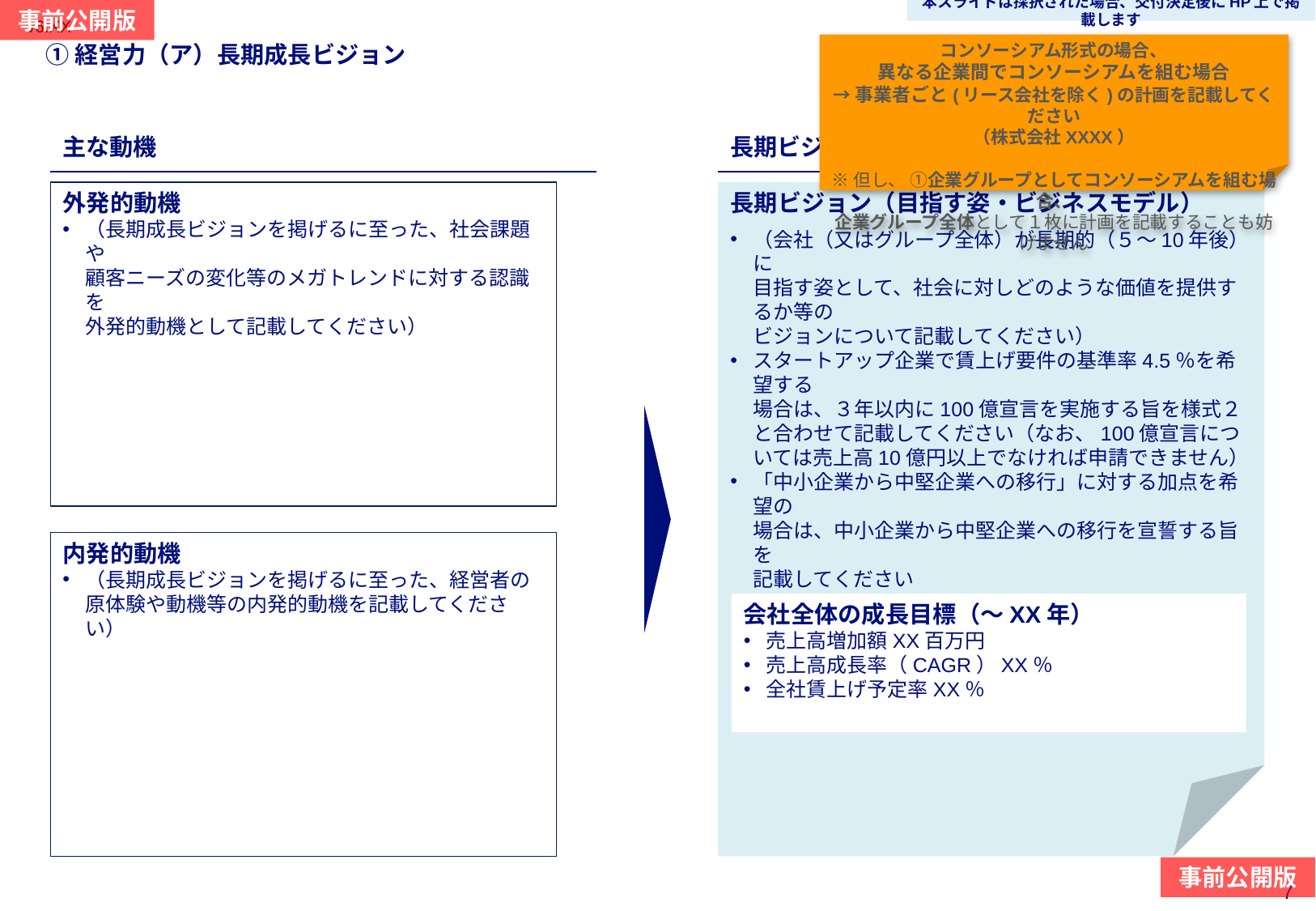

本スライドは採択された場合、交付決定後にHP上で掲載します
コンソーシアム形式の場合、
異なる企業間でコンソーシアムを組む場合
→事業者ごと(リース会社を除く)の計画を記載してください
（株式会社XXXX）

※但し、 ①企業グループとしてコンソーシアムを組む場合、
企業グループ全体として１枚に計画を記載することも妨げません
当スライドは作成必須
#
①経営力（ア）長期成長ビジョン
主な動機
長期ビジョン
外発的動機
（長期成長ビジョンを掲げるに至った、社会課題や
顧客ニーズの変化等のメガトレンドに対する認識を
外発的動機として記載してください）
長期ビジョン（目指す姿・ビジネスモデル）
（会社（又はグループ全体）が長期的（５～10年後）に
目指す姿として、社会に対しどのような価値を提供するか等の
ビジョンについて記載してください）
スタートアップ企業で賃上げ要件の基準率4.5％を希望する
場合は、３年以内に100億宣言を実施する旨を様式２と合わせて記載してください（なお、100億宣言については売上高10億円以上でなければ申請できません）
「中小企業から中堅企業への移行」に対する加点を希望の
場合は、中小企業から中堅企業への移行を宣誓する旨を
記載してください

内発的動機
（長期成長ビジョンを掲げるに至った、経営者の原体験や動機等の内発的動機を記載してください）
会社全体の成長目標（～XX年）
売上高増加額XX百万円
売上高成長率（CAGR）XX％
全社賃上げ予定率XX％